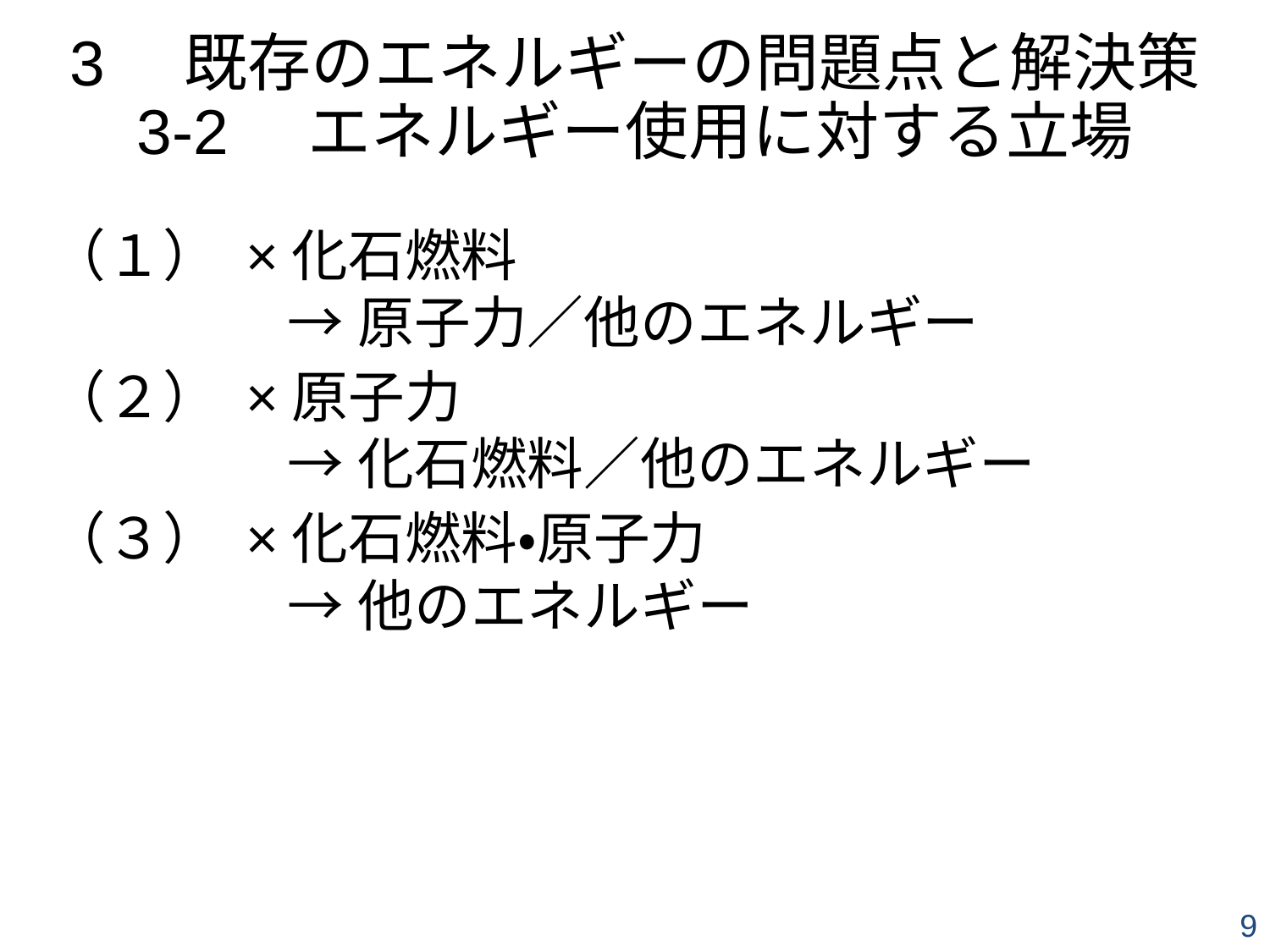

# 3　既存のエネルギーの問題点と解決策 3-2　エネルギー使用に対する立場
（１） ×化石燃料
→原子力／他のエネルギー
（２） ×原子力
→化石燃料／他のエネルギー
（３） ×化石燃料・原子力
→他のエネルギー

9